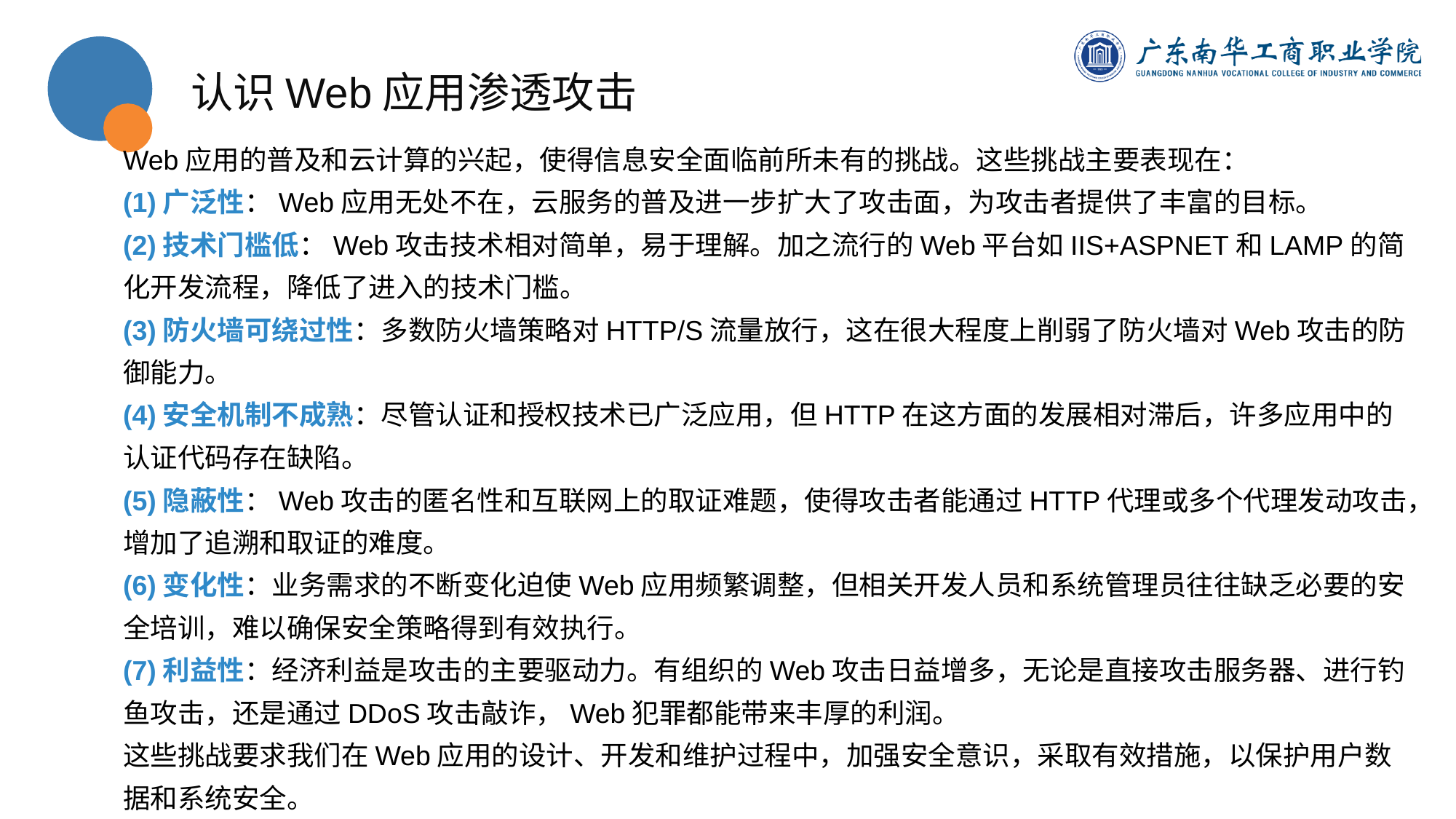

认识Web应用渗透攻击

Web应用的普及和云计算的兴起，使得信息安全面临前所未有的挑战。这些挑战主要表现在：
(1)广泛性：Web应用无处不在，云服务的普及进一步扩大了攻击面，为攻击者提供了丰富的目标。
(2)技术门槛低：Web攻击技术相对简单，易于理解。加之流行的Web平台如IIS+ASPNET和LAMP的简化开发流程，降低了进入的技术门槛。
(3)防火墙可绕过性：多数防火墙策略对HTTP/S流量放行，这在很大程度上削弱了防火墙对Web攻击的防御能力。
(4)安全机制不成熟：尽管认证和授权技术已广泛应用，但HTTP在这方面的发展相对滞后，许多应用中的认证代码存在缺陷。
(5)隐蔽性：Web攻击的匿名性和互联网上的取证难题，使得攻击者能通过HTTP代理或多个代理发动攻击，增加了追溯和取证的难度。
(6)变化性：业务需求的不断变化迫使Web应用频繁调整，但相关开发人员和系统管理员往往缺乏必要的安全培训，难以确保安全策略得到有效执行。
(7)利益性：经济利益是攻击的主要驱动力。有组织的Web攻击日益增多，无论是直接攻击服务器、进行钓鱼攻击，还是通过DDoS攻击敲诈，Web犯罪都能带来丰厚的利润。
这些挑战要求我们在Web应用的设计、开发和维护过程中，加强安全意识，采取有效措施，以保护用户数据和系统安全。